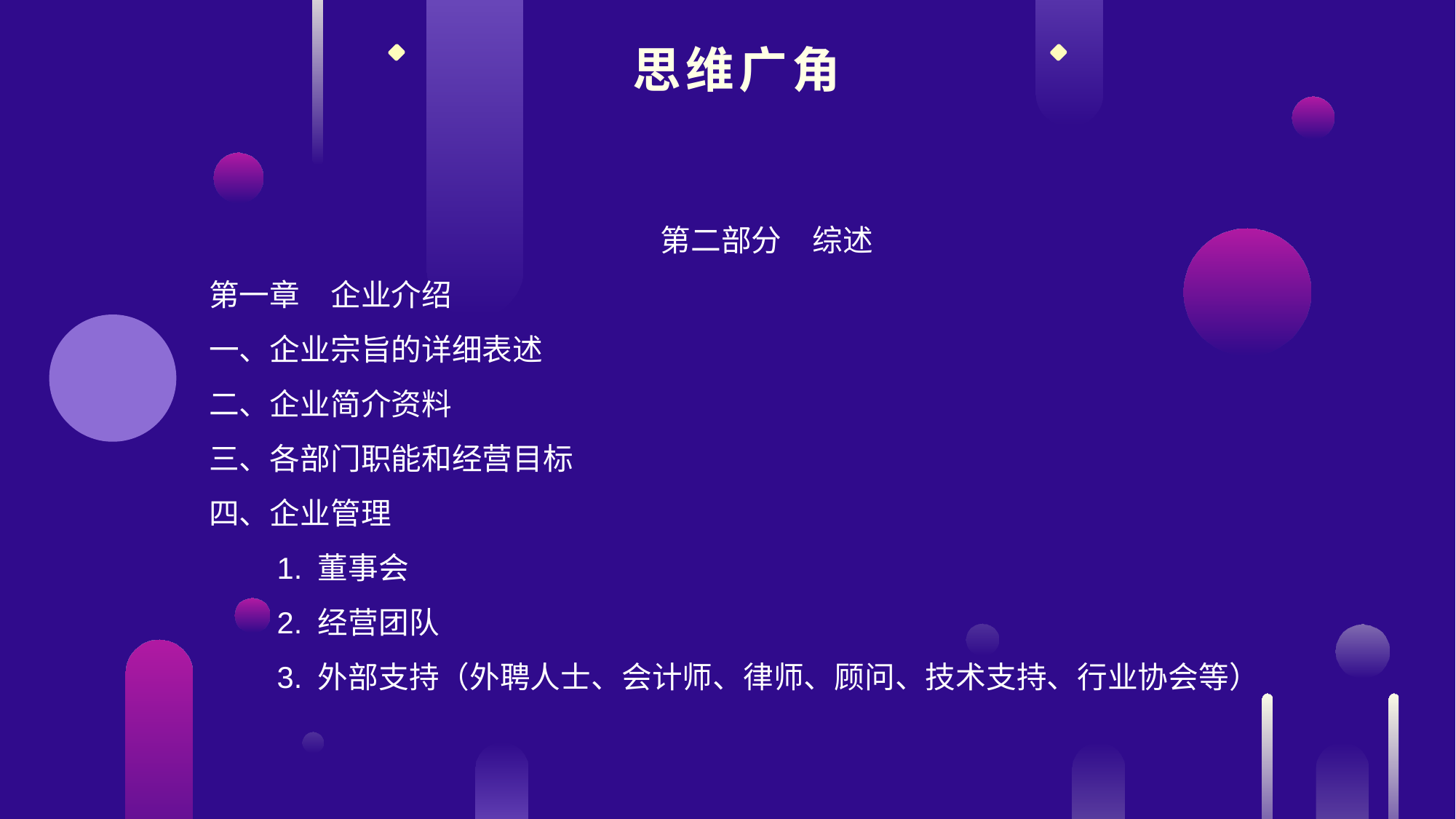

思维广角

第二部分　综述
第一章　企业介绍
一、企业宗旨的详细表述
二、企业简介资料
三、各部门职能和经营目标
四、企业管理
　　1. 董事会
　　2. 经营团队
　　3. 外部支持（外聘人士、会计师、律师、顾问、技术支持、行业协会等）